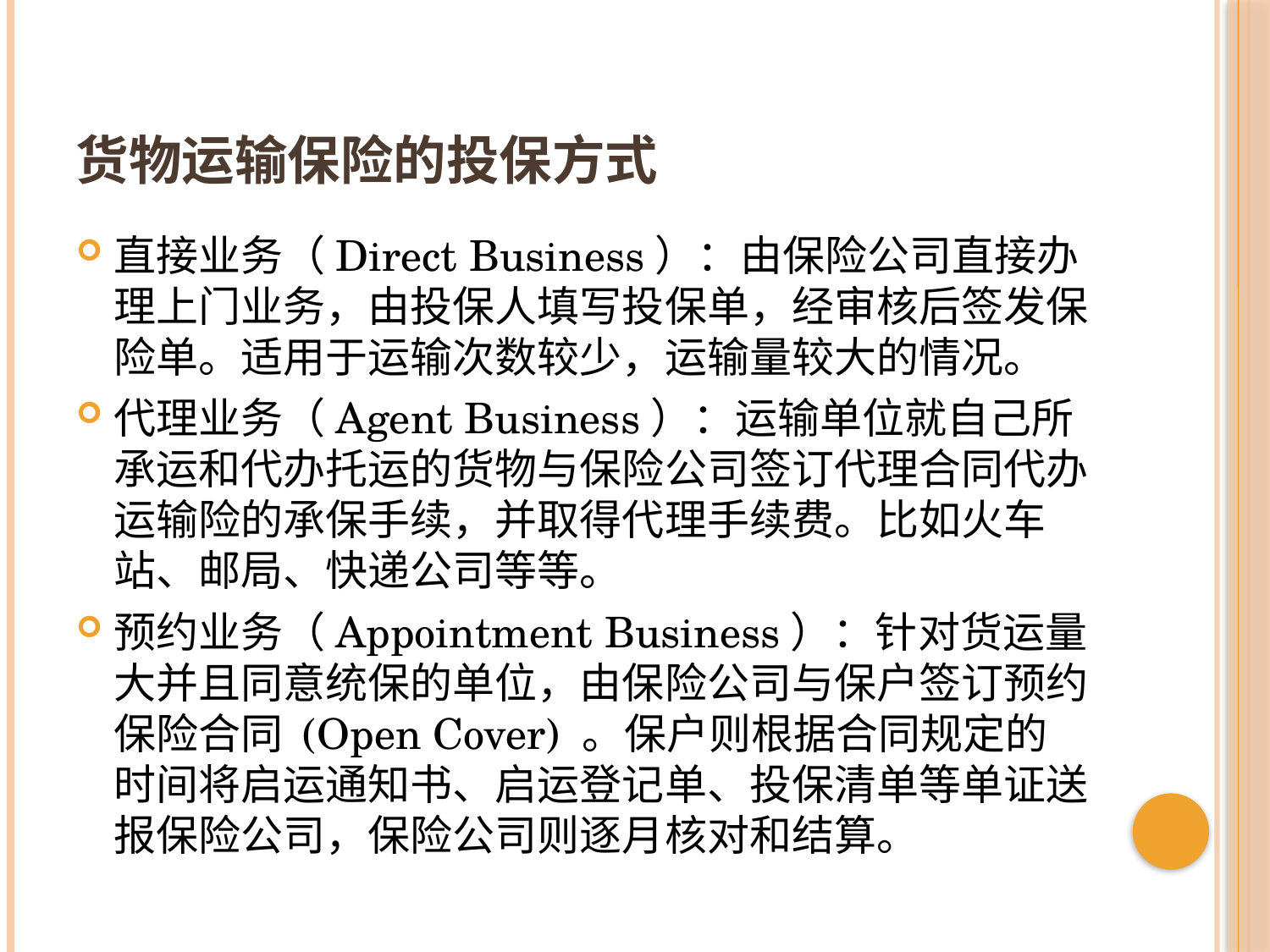

# 货物运输保险的投保方式
直接业务（Direct Business）：由保险公司直接办理上门业务，由投保人填写投保单，经审核后签发保险单。适用于运输次数较少，运输量较大的情况。
代理业务（Agent Business）：运输单位就自己所承运和代办托运的货物与保险公司签订代理合同代办运输险的承保手续，并取得代理手续费。比如火车站、邮局、快递公司等等。
预约业务（Appointment Business）：针对货运量大并且同意统保的单位，由保险公司与保户签订预约保险合同 (Open Cover) 。保户则根据合同规定的时间将启运通知书、启运登记单、投保清单等单证送报保险公司，保险公司则逐月核对和结算。